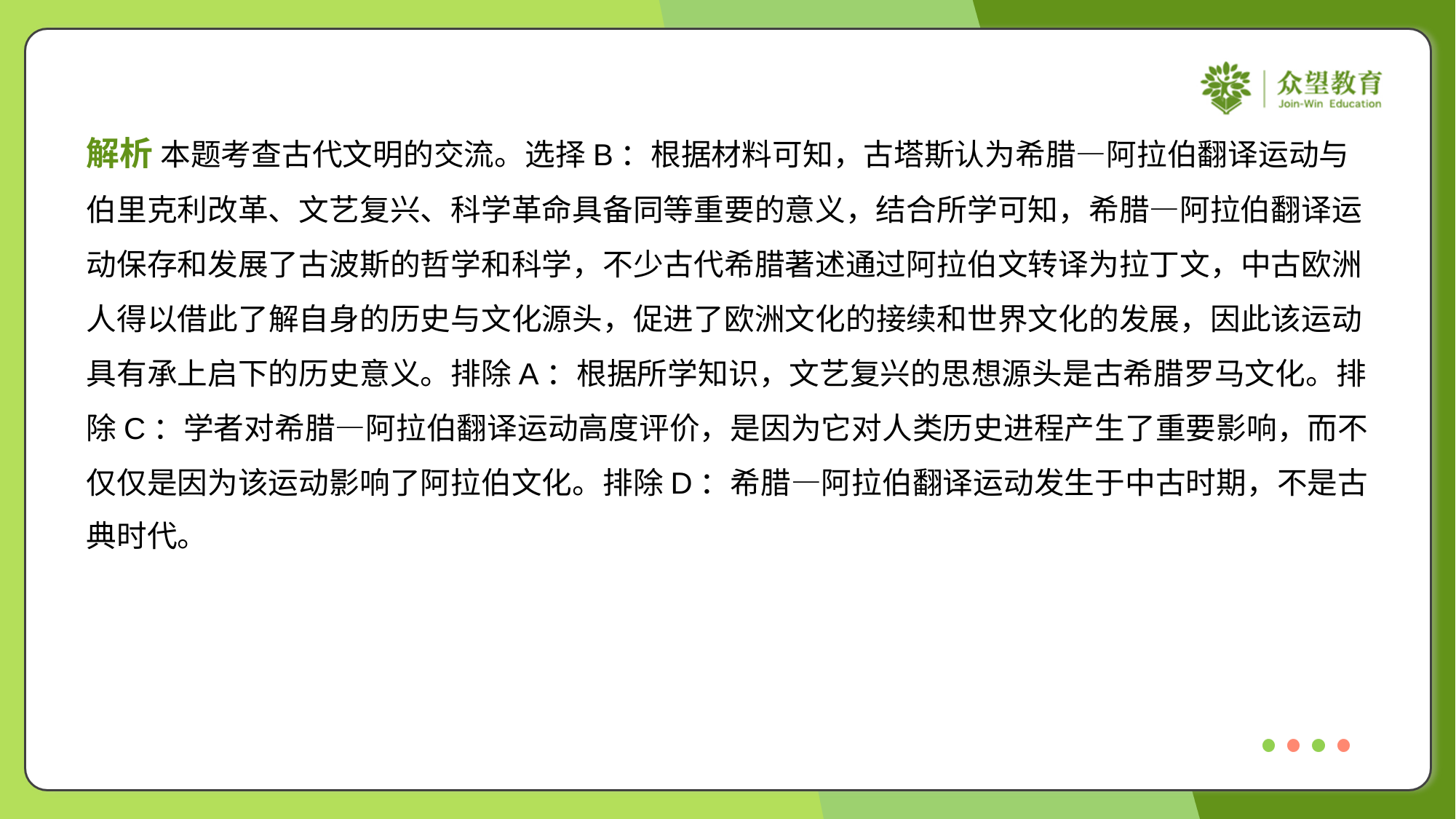

解析 本题考查古代文明的交流。选择B：根据材料可知，古塔斯认为希腊—阿拉伯翻译运动与
伯里克利改革、文艺复兴、科学革命具备同等重要的意义，结合所学可知，希腊—阿拉伯翻译运
动保存和发展了古波斯的哲学和科学，不少古代希腊著述通过阿拉伯文转译为拉丁文，中古欧洲
人得以借此了解自身的历史与文化源头，促进了欧洲文化的接续和世界文化的发展，因此该运动
具有承上启下的历史意义。排除A：根据所学知识，文艺复兴的思想源头是古希腊罗马文化。排
除C：学者对希腊—阿拉伯翻译运动高度评价，是因为它对人类历史进程产生了重要影响，而不
仅仅是因为该运动影响了阿拉伯文化。排除D：希腊—阿拉伯翻译运动发生于中古时期，不是古
典时代。